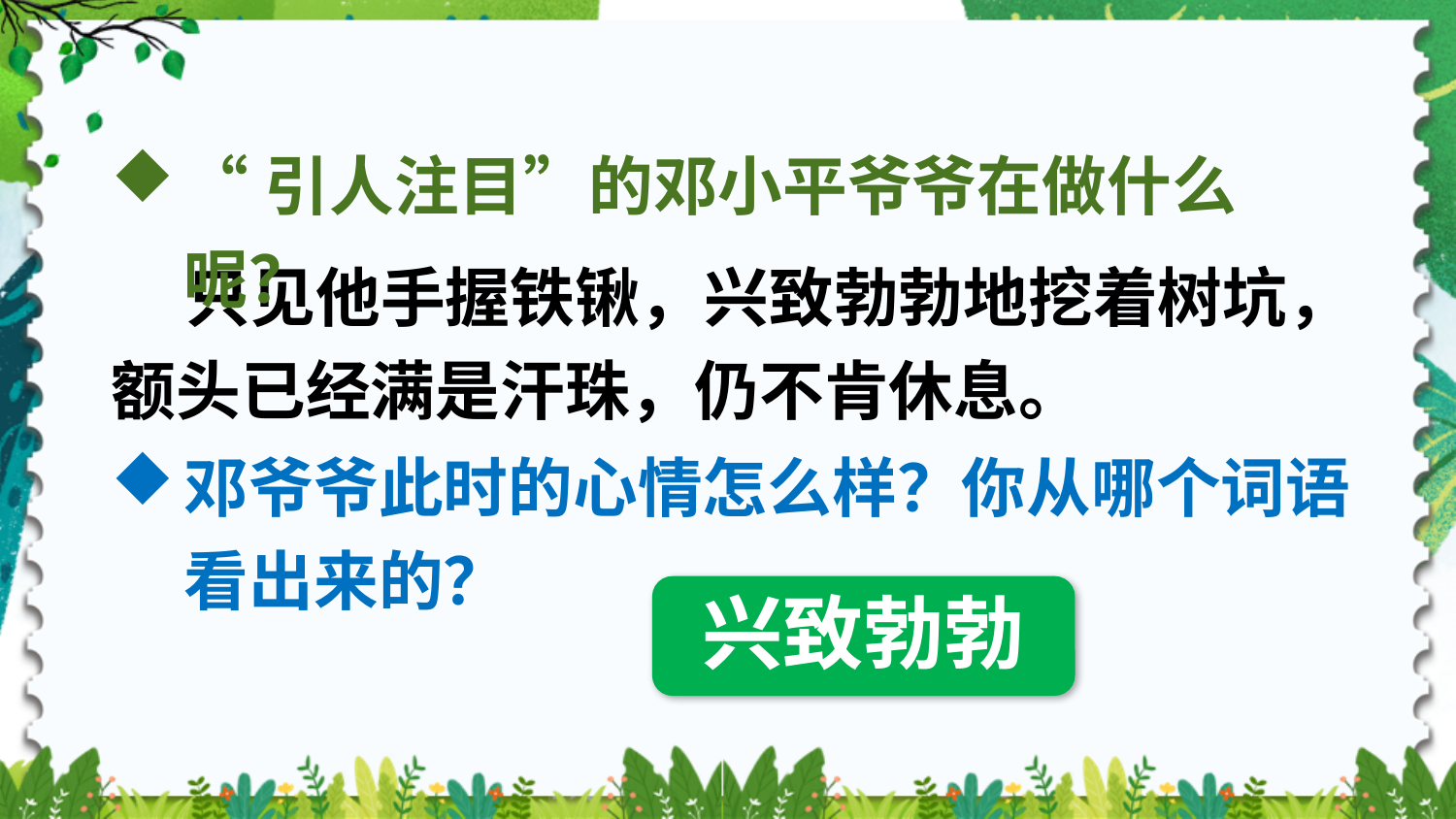

“引人注目”的邓小平爷爷在做什么呢？
    只见他手握铁锹，兴致勃勃地挖着树坑，额头已经满是汗珠，仍不肯休息。
邓爷爷此时的心情怎么样？你从哪个词语看出来的？
兴致勃勃